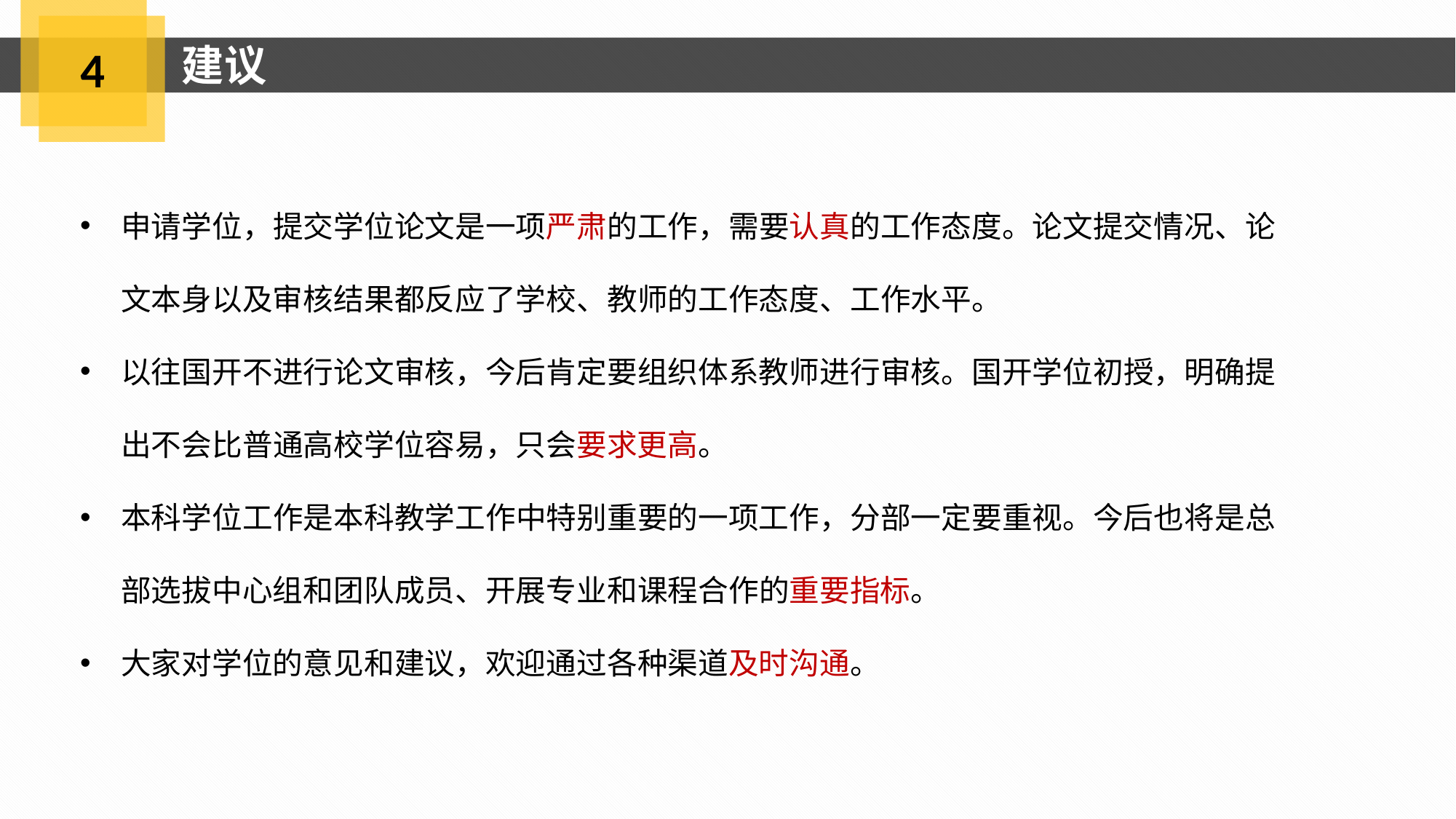

建议
4

申请学位，提交学位论文是一项严肃的工作，需要认真的工作态度。论文提交情况、论文本身以及审核结果都反应了学校、教师的工作态度、工作水平。
以往国开不进行论文审核，今后肯定要组织体系教师进行审核。国开学位初授，明确提出不会比普通高校学位容易，只会要求更高。
本科学位工作是本科教学工作中特别重要的一项工作，分部一定要重视。今后也将是总部选拔中心组和团队成员、开展专业和课程合作的重要指标。
大家对学位的意见和建议，欢迎通过各种渠道及时沟通。